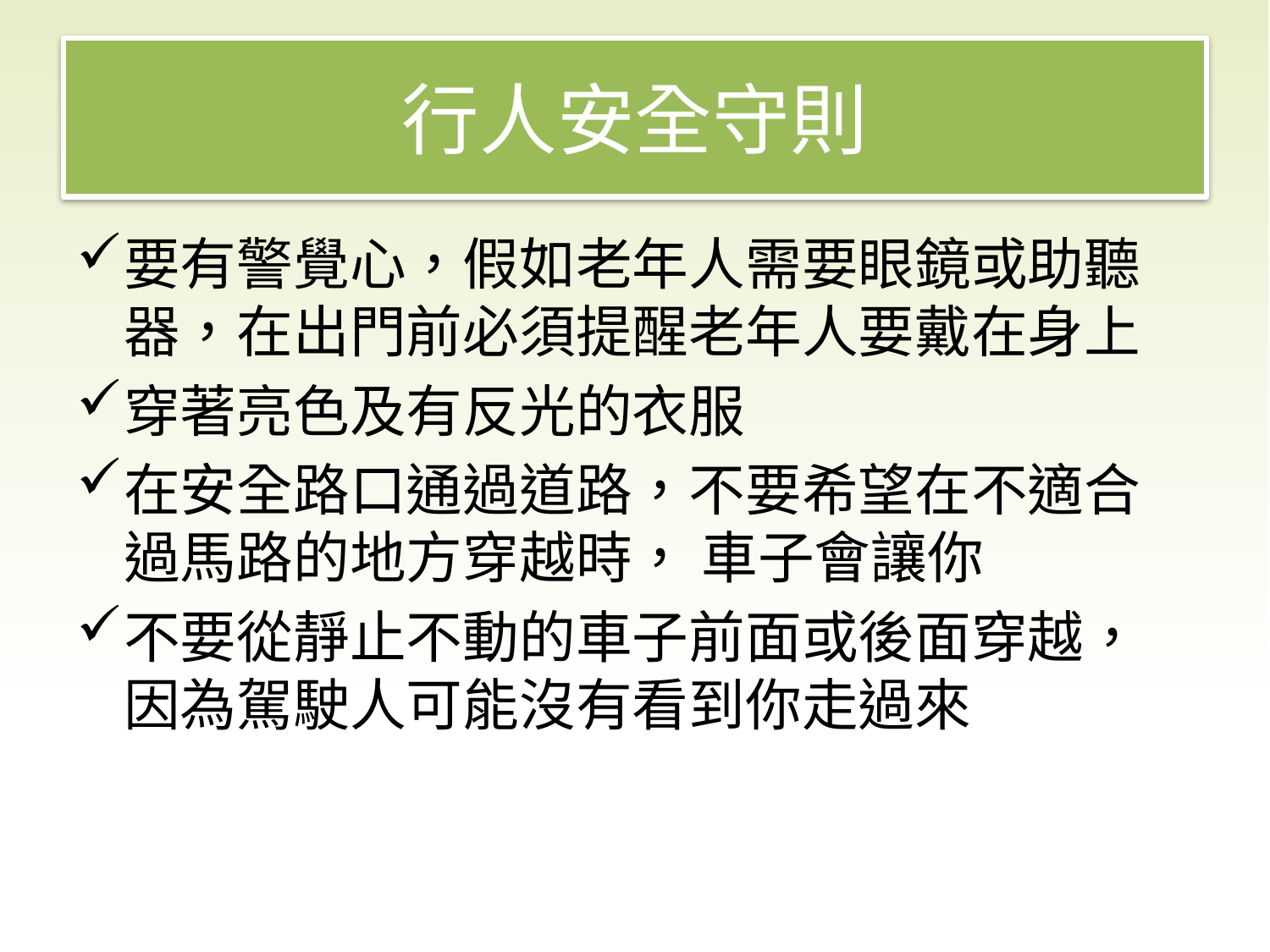

# 行人安全守則
要有警覺心，假如老年人需要眼鏡或助聽器，在出門前必須提醒老年人要戴在身上
穿著亮色及有反光的衣服
在安全路口通過道路，不要希望在不適合過馬路的地方穿越時， 車子會讓你
不要從靜止不動的車子前面或後面穿越，因為駕駛人可能沒有看到你走過來